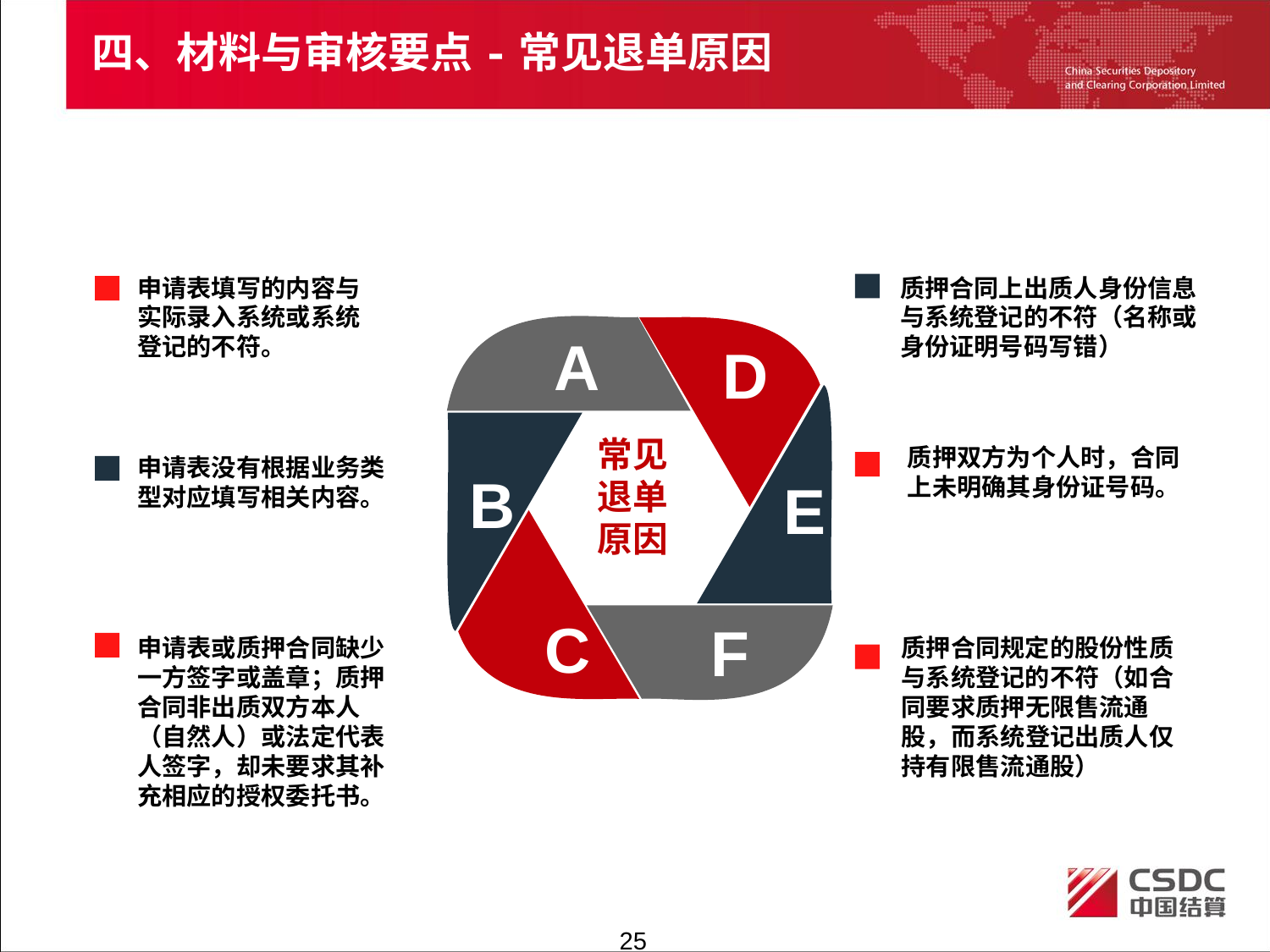

四、材料与审核要点-常见退单原因
申请表填写的内容与实际录入系统或系统登记的不符。

质押合同上出质人身份信息与系统登记的不符（名称或身份证明号码写错）

A
D

常见
退单
原因
质押双方为个人时，合同上未明确其身份证号码。

申请表没有根据业务类型对应填写相关内容。

B
E

C

F
申请表或质押合同缺少一方签字或盖章；质押合同非出质双方本人（自然人）或法定代表人签字，却未要求其补充相应的授权委托书。

质押合同规定的股份性质与系统登记的不符（如合同要求质押无限售流通股，而系统登记出质人仅持有限售流通股）

25